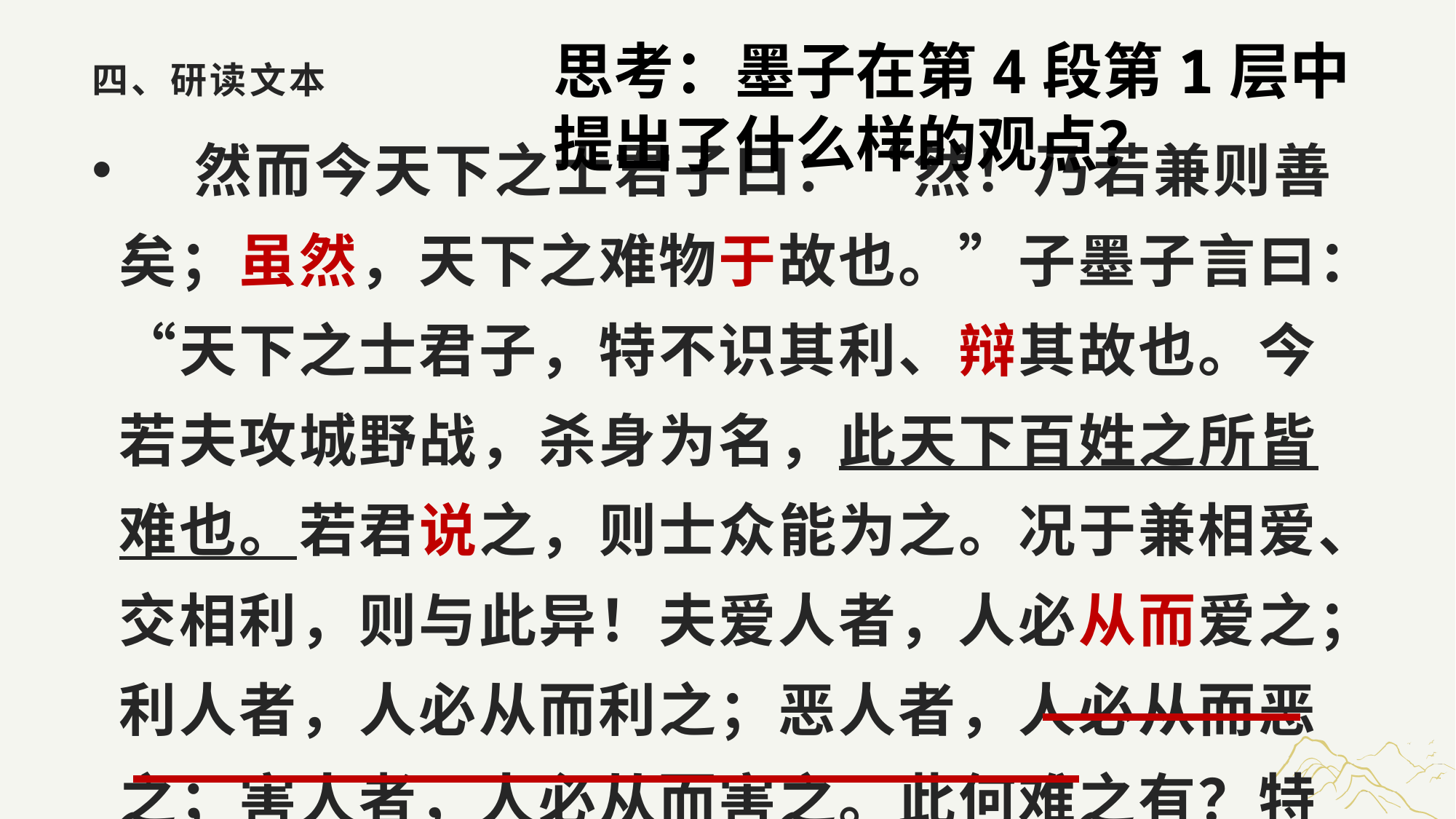

思考：墨子在第4段第1层中提出了什么样的观点？
# 四、研读文本
    然而今天下之士君子曰：“然！乃若兼则善矣；虽然，天下之难物于故也。”子墨子言曰：“天下之士君子，特不识其利、辩其故也。今若夫攻城野战，杀身为名，此天下百姓之所皆难也。若君说之，则士众能为之。况于兼相爱、交相利，则与此异！夫爱人者，人必从而爱之；利人者，人必从而利之；恶人者，人必从而恶之；害人者，人必从而害之。此何难之有？特上弗以为政、士不以为行故也。